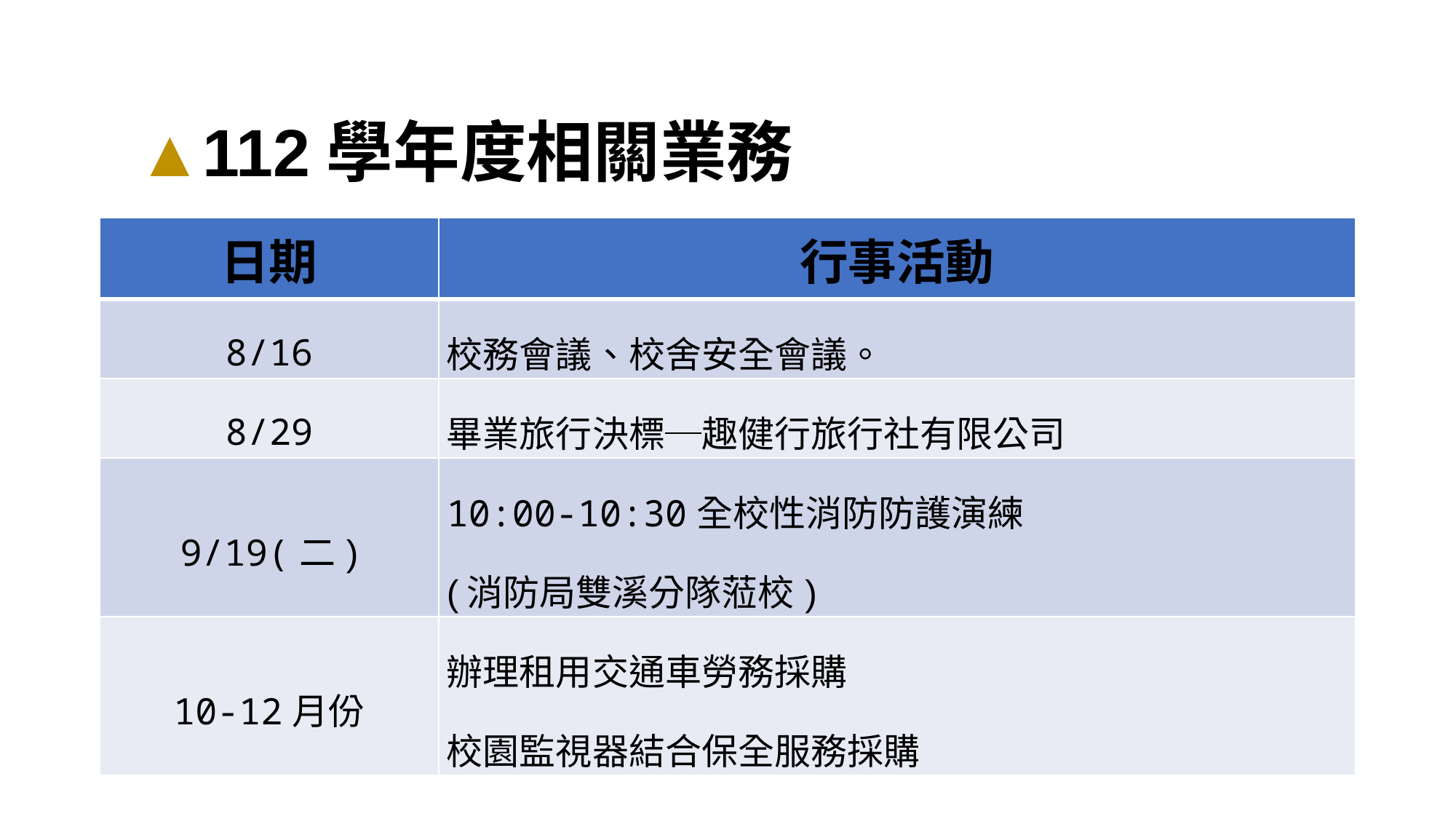

# ▲112學年度相關業務
| 日期 | 行事活動 |
| --- | --- |
| 8/16 | 校務會議、校舍安全會議。 |
| 8/29 | 畢業旅行決標─趣健行旅行社有限公司 |
| 9/19(二) | 10:00-10:30全校性消防防護演練 (消防局雙溪分隊蒞校) |
| 10-12月份 | 辦理租用交通車勞務採購 校園監視器結合保全服務採購 |